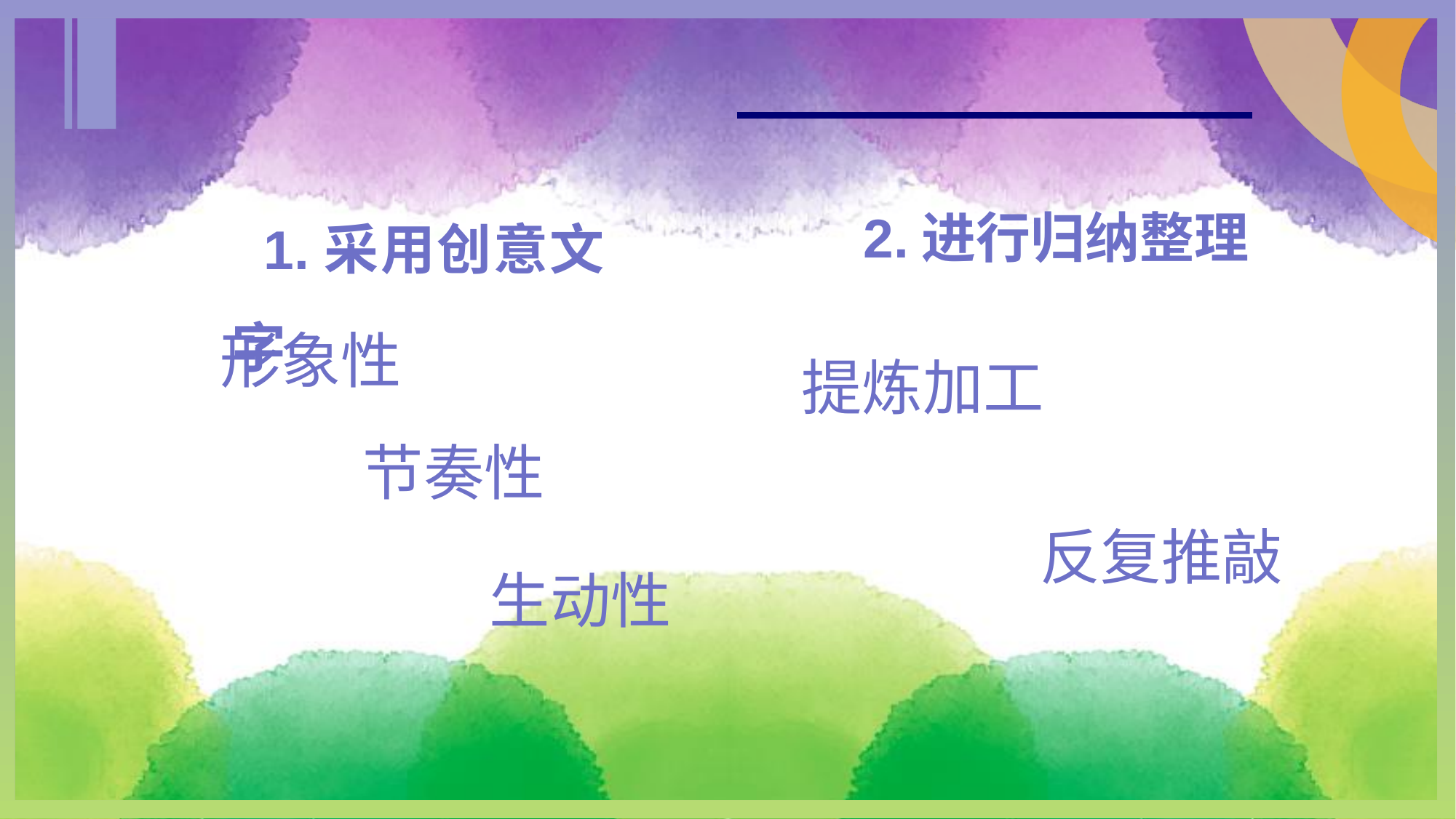

1.采用创意文字
2.进行归纳整理
形象性
提炼加工
节奏性
反复推敲
生动性